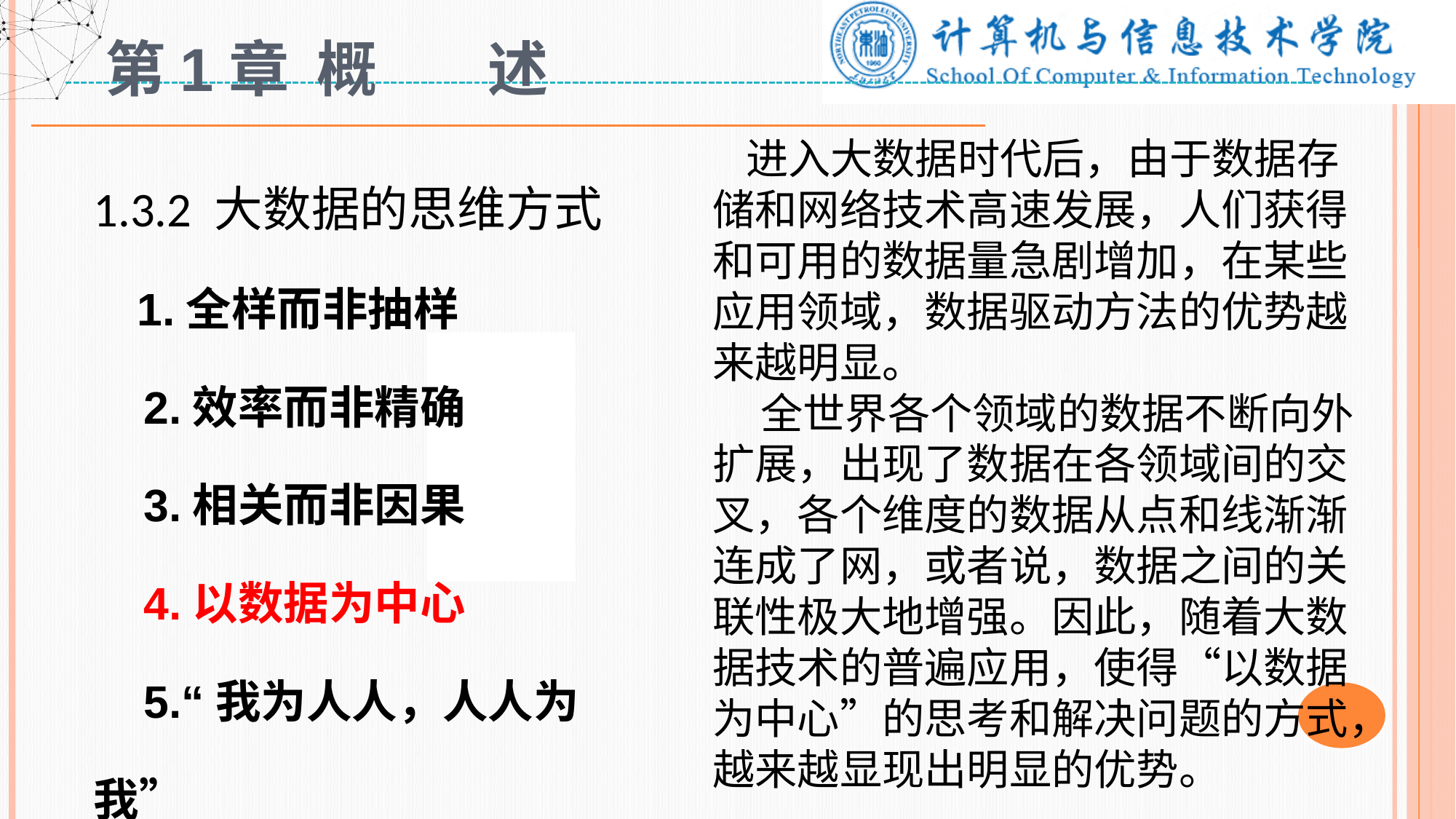

# 第1章  概        述
1.3.2 大数据的思维方式
    1.全样而非抽样
    2.效率而非精确
    3.相关而非因果
    4.以数据为中心
    5.“我为人人，人人为我”
   进入大数据时代后，由于数据存储和网络技术高速发展，人们获得和可用的数据量急剧增加，在某些应用领域，数据驱动方法的优势越来越明显。
    全世界各个领域的数据不断向外扩展，出现了数据在各领域间的交叉，各个维度的数据从点和线渐渐连成了网，或者说，数据之间的关联性极大地增强。因此，随着大数据技术的普遍应用，使得“以数据为中心”的思考和解决问题的方式，越来越显现出明显的优势。